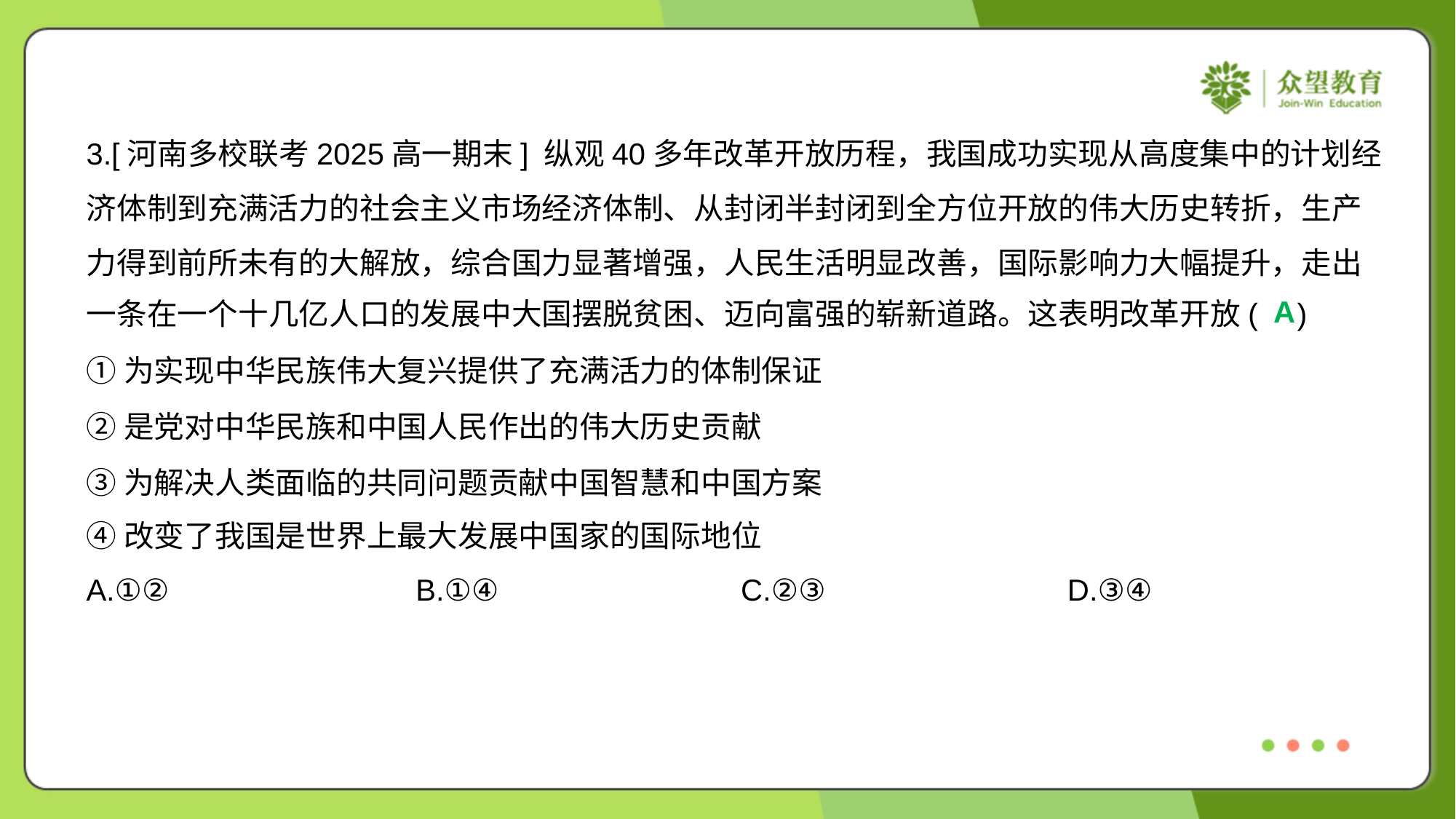

3.[河南多校联考2025高一期末] 纵观40多年改革开放历程，我国成功实现从高度集中的计划经
济体制到充满活力的社会主义市场经济体制、从封闭半封闭到全方位开放的伟大历史转折，生产
力得到前所未有的大解放，综合国力显著增强，人民生活明显改善，国际影响力大幅提升，走出
一条在一个十几亿人口的发展中大国摆脱贫困、迈向富强的崭新道路。这表明改革开放(     )
A
①为实现中华民族伟大复兴提供了充满活力的体制保证
②是党对中华民族和中国人民作出的伟大历史贡献
③为解决人类面临的共同问题贡献中国智慧和中国方案
④改变了我国是世界上最大发展中国家的国际地位
A.①②	B.①④	C.②③	D.③④